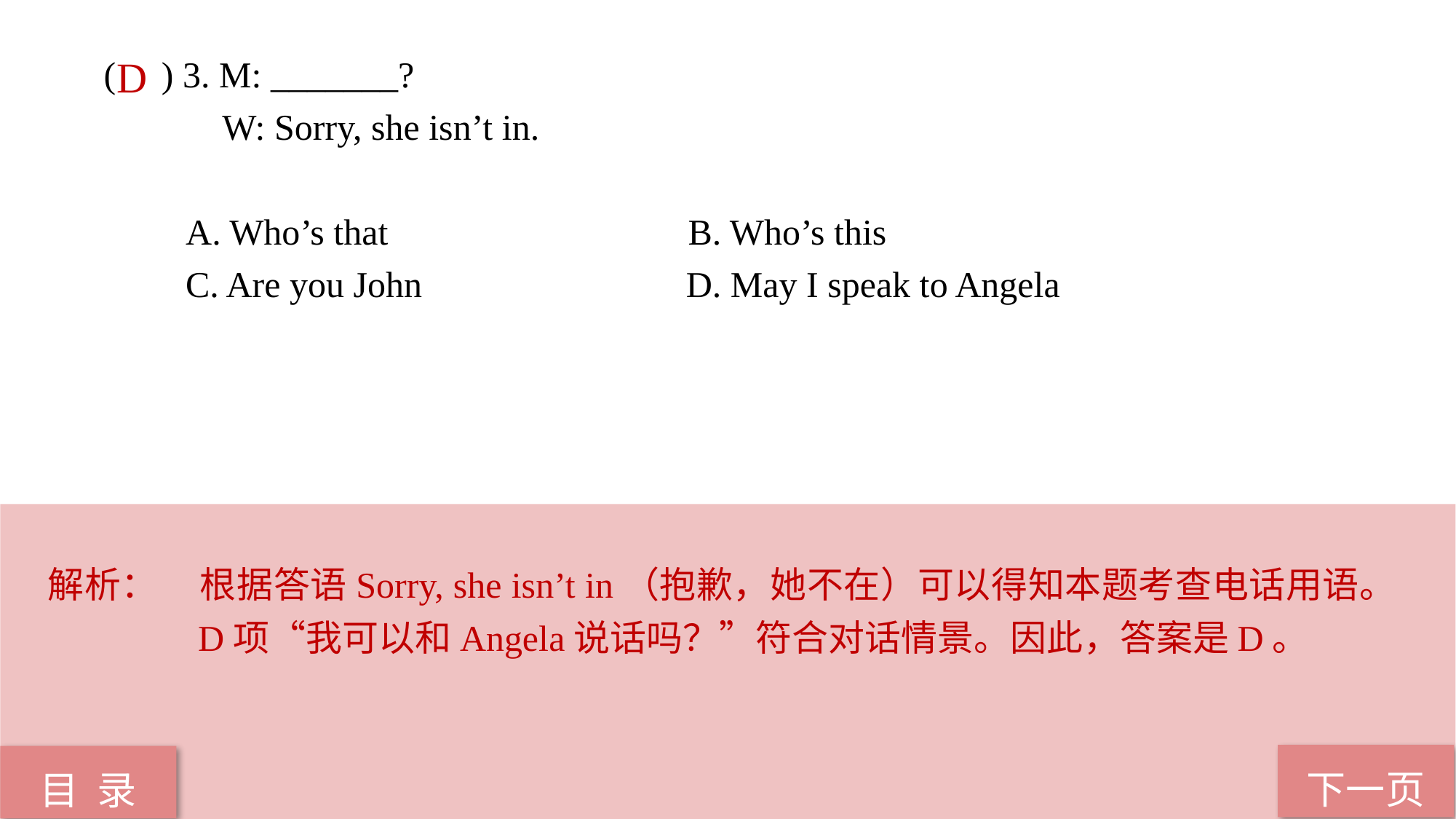

(     ) 3. M: _______?
             W: Sorry, she isn’t in.

         A. Who’s that                                 B. Who’s this
         C. Are you John                             D. May I speak to Angela
D
解析：	根据答语Sorry, she isn’t in（抱歉，她不在）可以得知本题考查电话用语。D项“我可以和Angela说话吗？”符合对话情景。因此，答案是D。